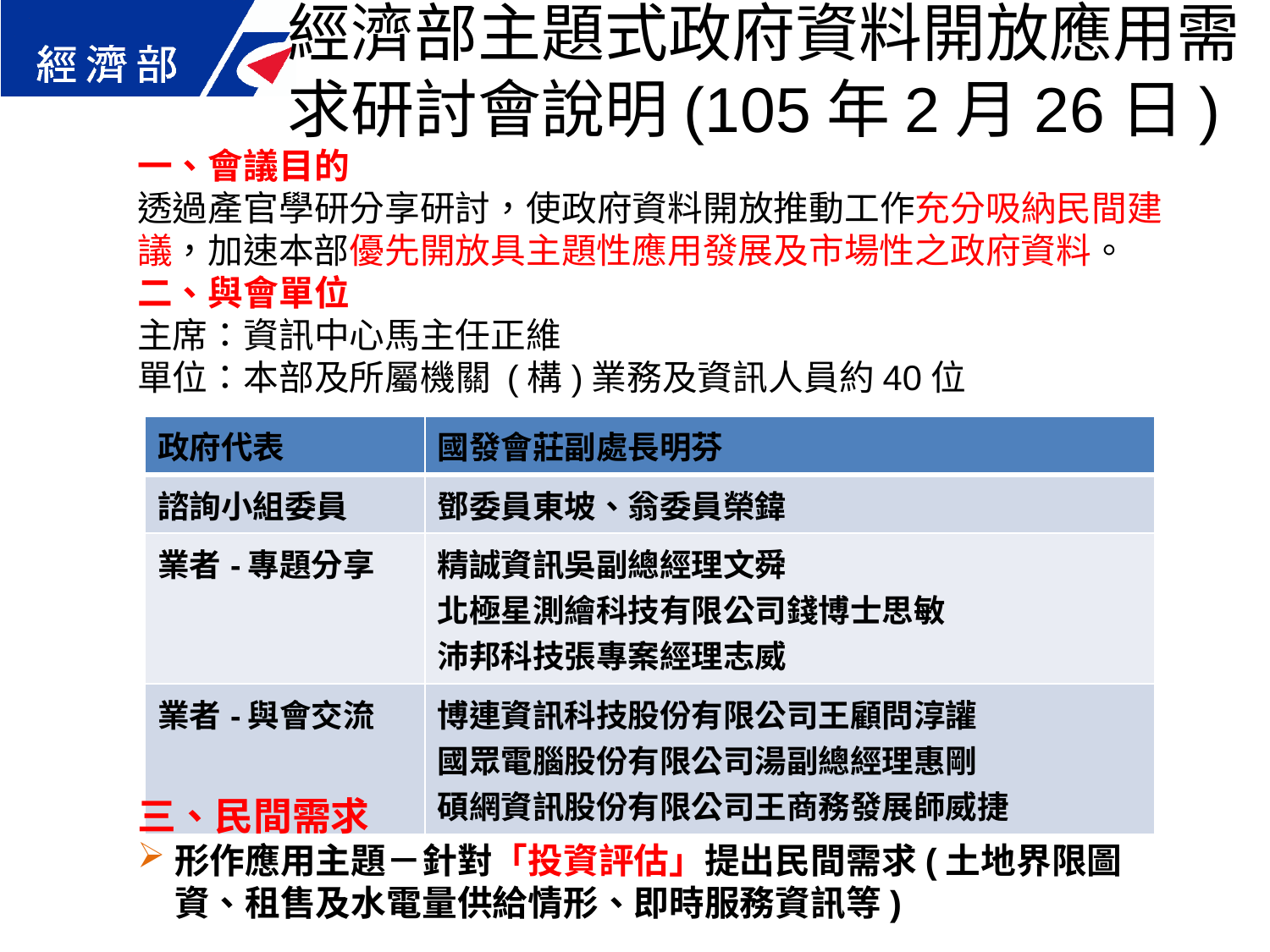

經濟部主題式政府資料開放應用需求研討會說明(105年2月26日)
一、會議目的
透過產官學研分享研討，使政府資料開放推動工作充分吸納民間建議，加速本部優先開放具主題性應用發展及市場性之政府資料。
二、與會單位
主席：資訊中心馬主任正維
單位：本部及所屬機關 (構)業務及資訊人員約40位
| 政府代表 | 國發會莊副處長明芬 |
| --- | --- |
| 諮詢小組委員 | 鄧委員東坡、翁委員榮鍏 |
| 業者-專題分享 | 精誠資訊吳副總經理文舜 北極星測繪科技有限公司錢博士思敏 沛邦科技張專案經理志威 |
| 業者-與會交流 | 博連資訊科技股份有限公司王顧問淳讙 國眾電腦股份有限公司湯副總經理惠剛 碩網資訊股份有限公司王商務發展師威捷 |
三、民間需求
形作應用主題－針對「投資評估」提出民間需求(土地界限圖資、租售及水電量供給情形、即時服務資訊等)